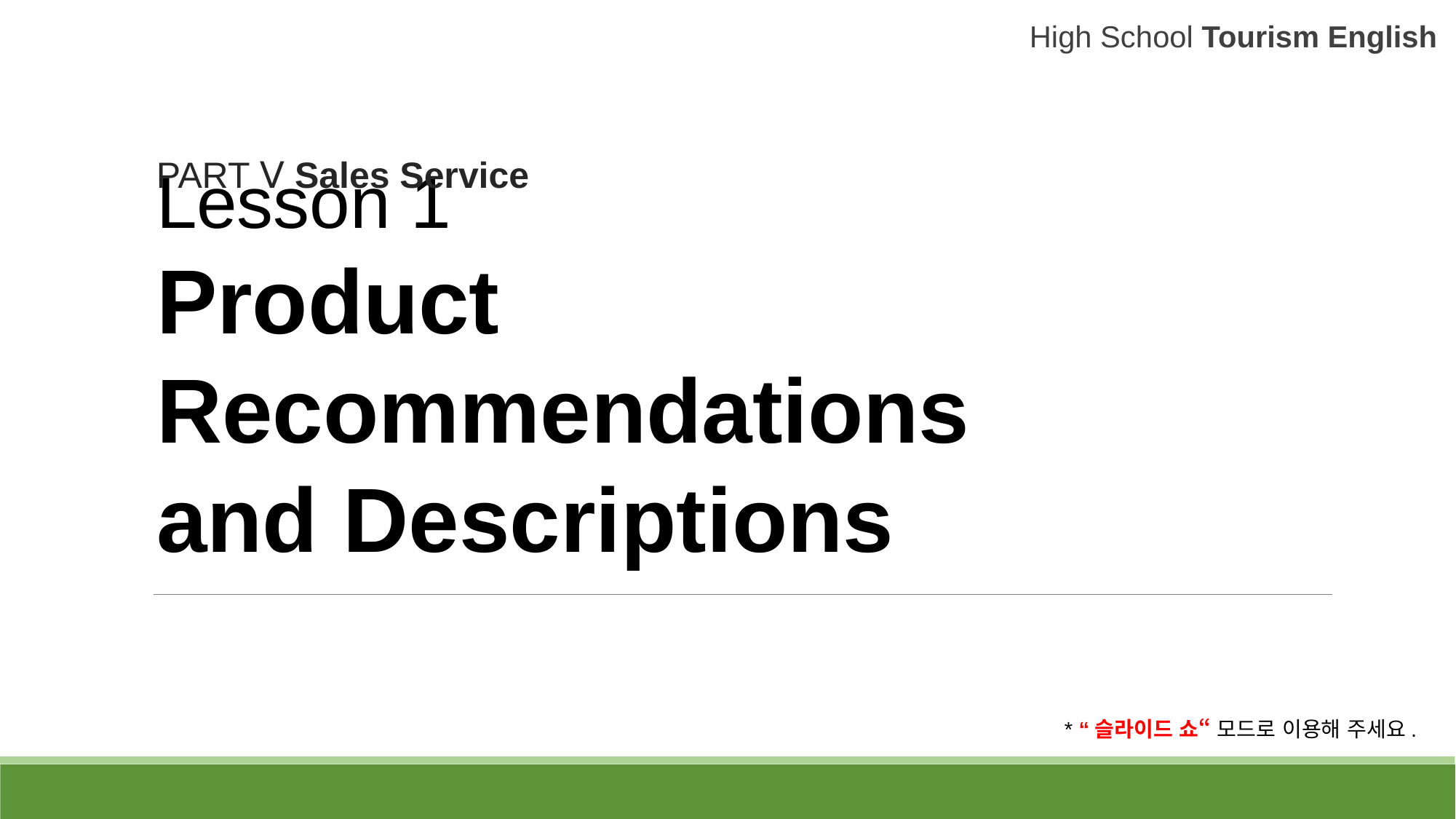

High School Tourism English
PART Ⅴ Sales Service
# Lesson 1 Product Recommendations and Descriptions
* “슬라이드 쇼“ 모드로 이용해 주세요.